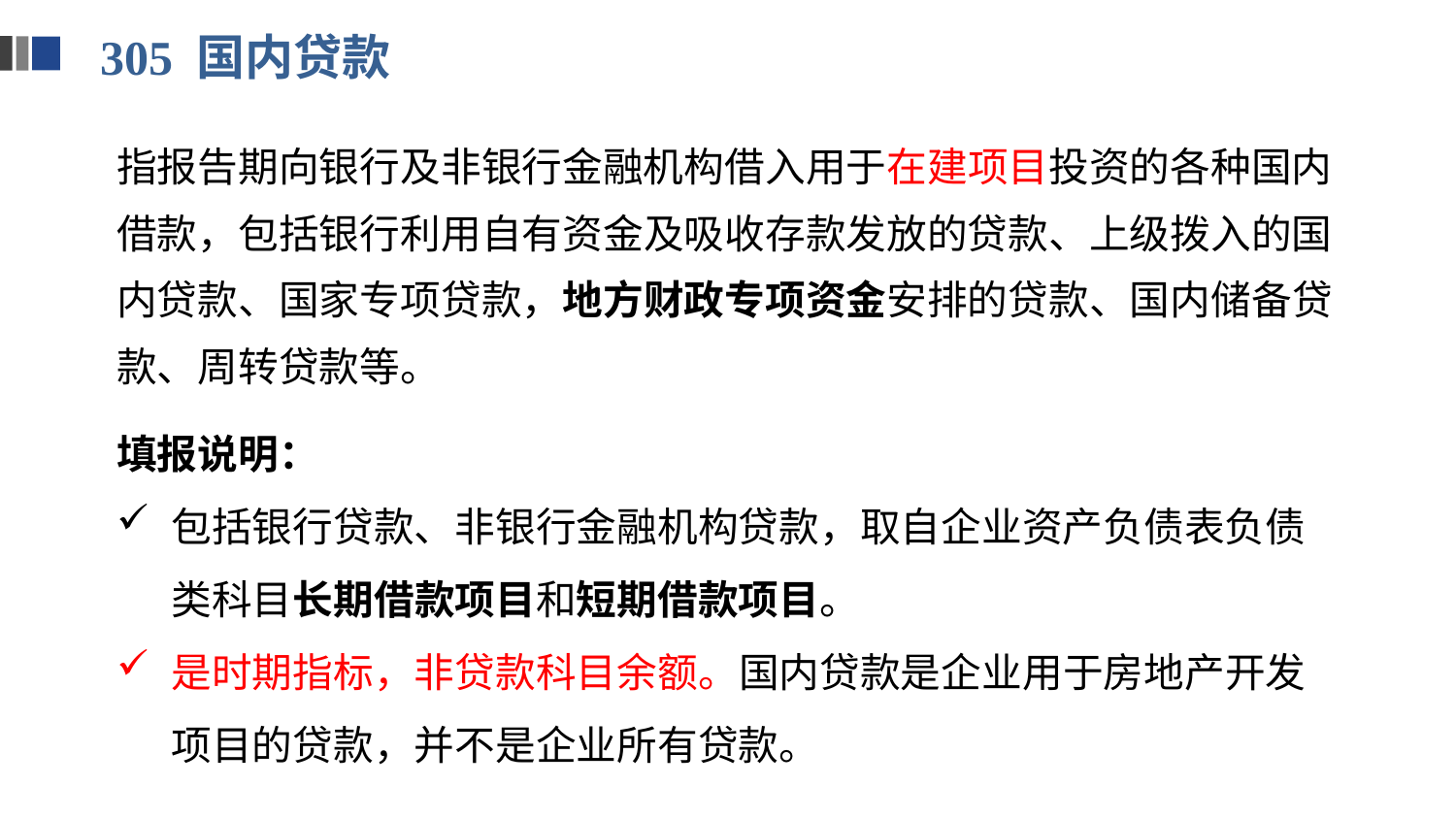

305 国内贷款

指报告期向银行及非银行金融机构借入用于在建项目投资的各种国内借款，包括银行利用自有资金及吸收存款发放的贷款、上级拨入的国内贷款、国家专项贷款，地方财政专项资金安排的贷款、国内储备贷款、周转贷款等。
填报说明：
包括银行贷款、非银行金融机构贷款，取自企业资产负债表负债类科目长期借款项目和短期借款项目。
是时期指标，非贷款科目余额。国内贷款是企业用于房地产开发项目的贷款，并不是企业所有贷款。